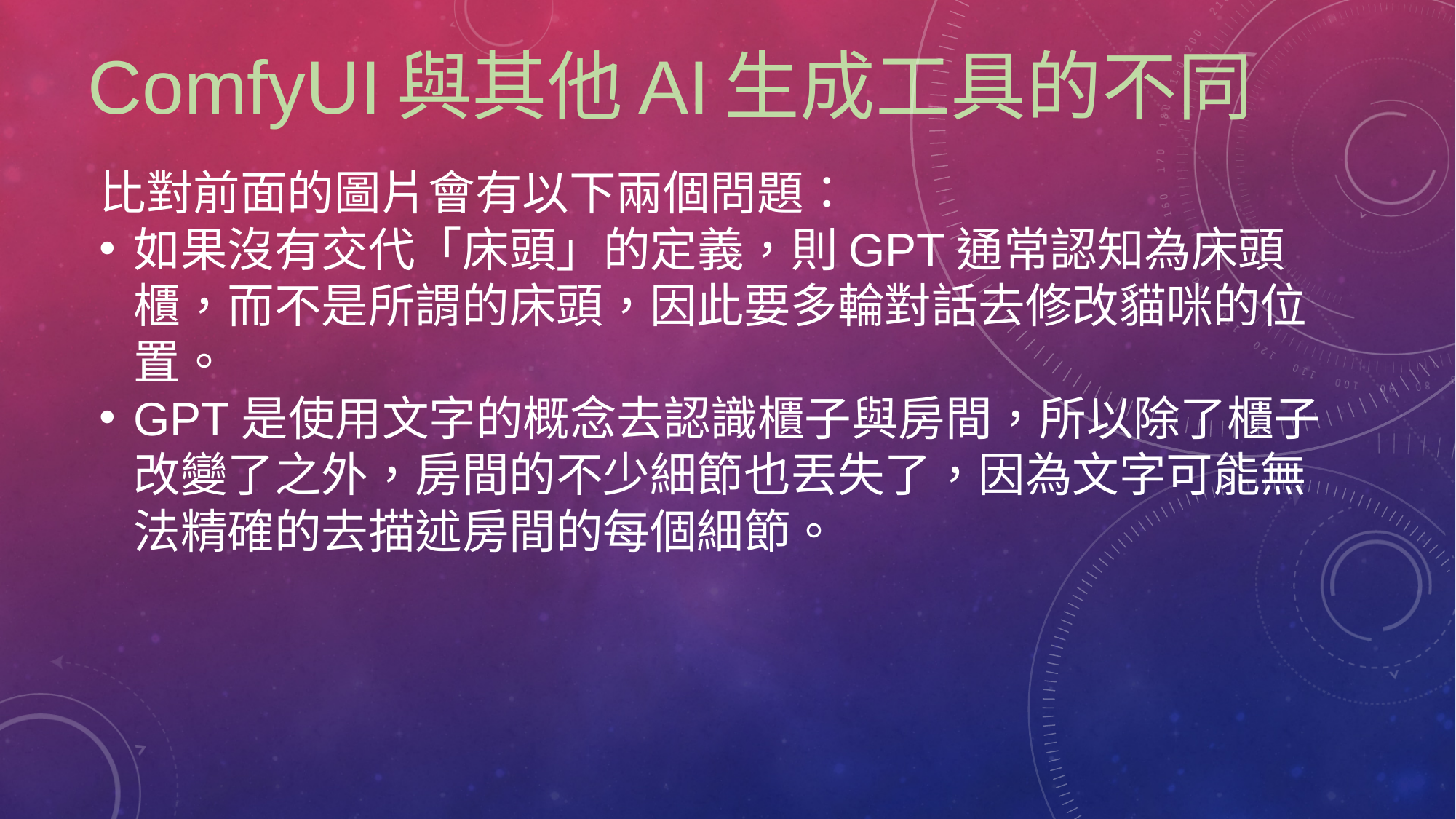

# ComfyUI與其他AI生成工具的不同
比對前面的圖片會有以下兩個問題：
如果沒有交代「床頭」的定義，則GPT通常認知為床頭櫃，而不是所謂的床頭，因此要多輪對話去修改貓咪的位置。
GPT是使用文字的概念去認識櫃子與房間，所以除了櫃子改變了之外，房間的不少細節也丟失了，因為文字可能無法精確的去描述房間的每個細節。